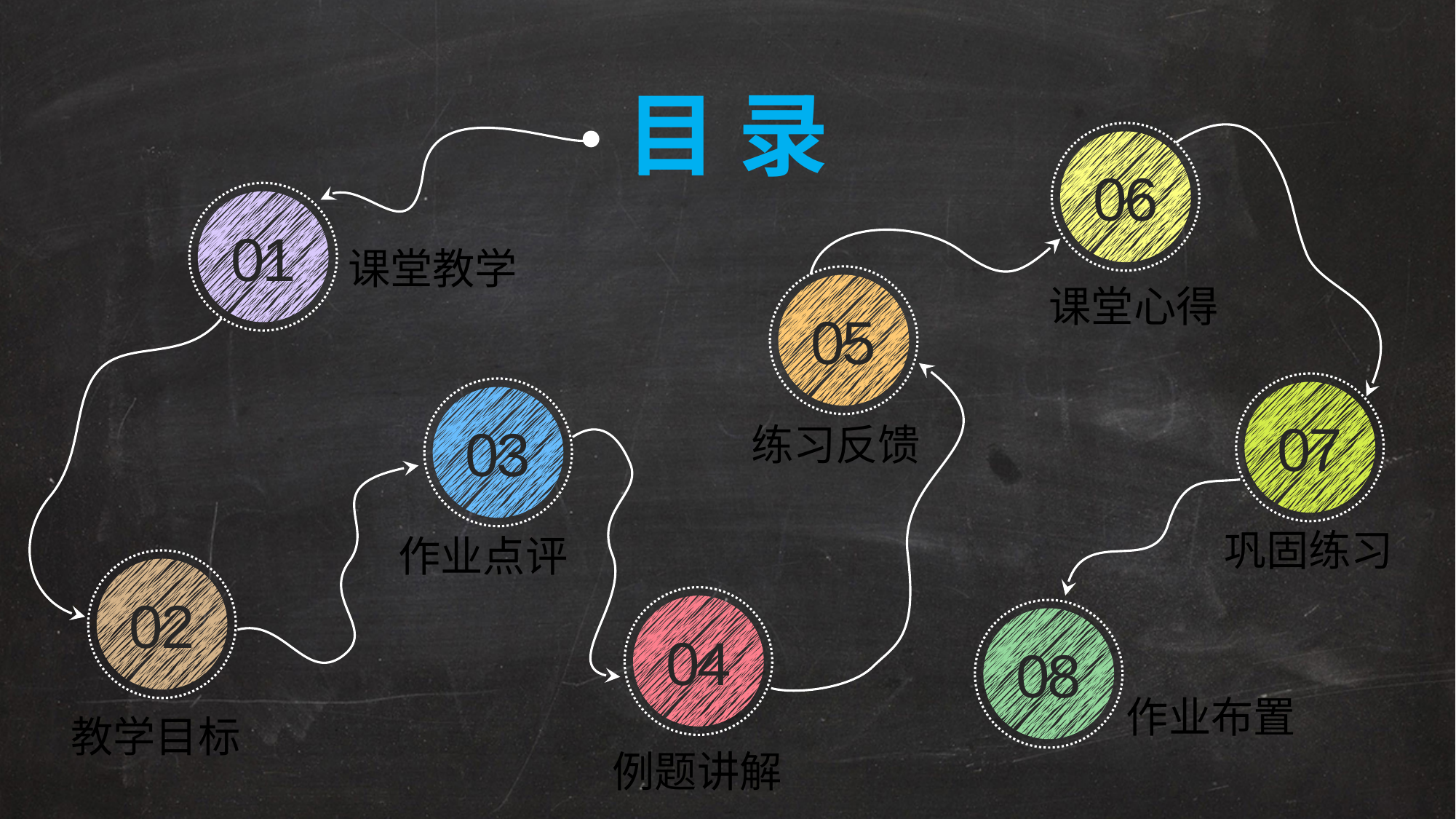

目 录

06
课堂心得

01
课堂教学

05
练习反馈

07
巩固练习

03
作业点评

02
教学目标

04
例题讲解

08
作业布置